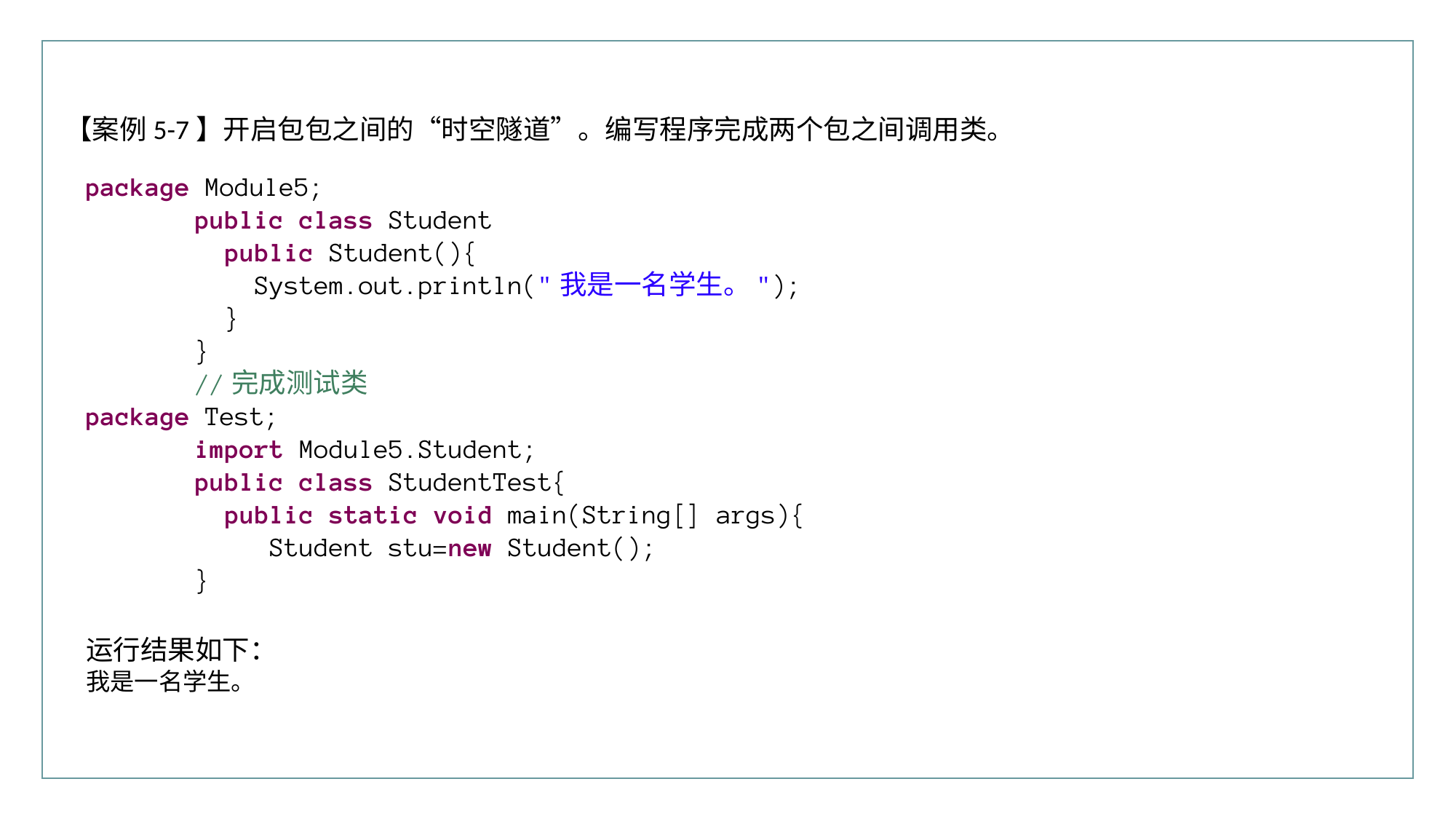

行业PPT模板http://www.XX.com/hangye/

【案例5-7】开启包包之间的“时空隧道”。编写程序完成两个包之间调用类。
package Module5;
	public class Student
	  public Student(){
	    System.out.println("我是一名学生。");
	  }
	}
	//完成测试类
package Test;
	import Module5.Student;
	public class StudentTest{
	  public static void main(String[] args){
	     Student stu=new Student();
	}
运行结果如下：
我是一名学生。